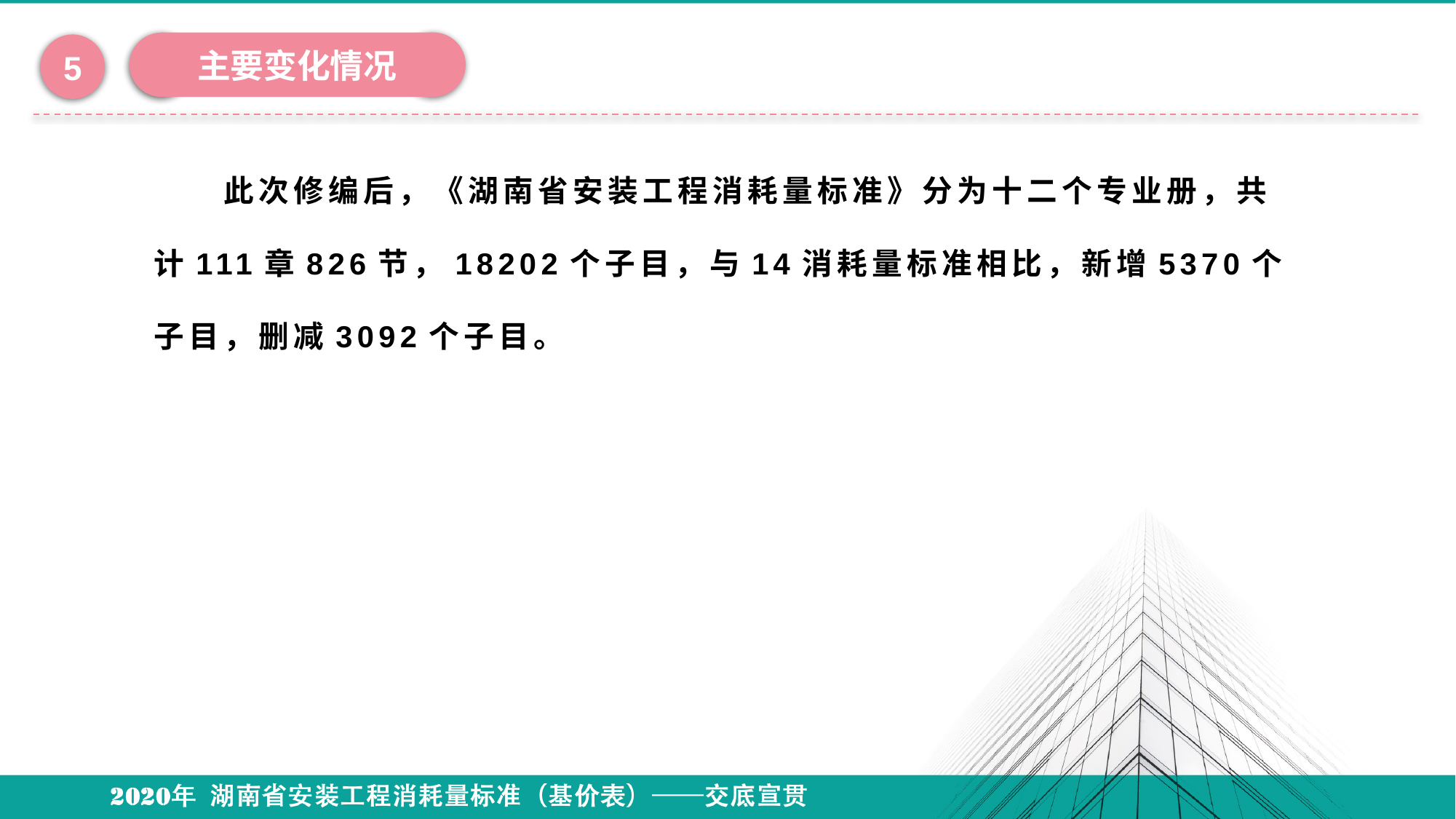

主要变化情况

5
# 此次修编后，《湖南省安装工程消耗量标准》分为十二个专业册，共计111章826节，18202个子目，与14消耗量标准相比，新增5370个子目，删减3092个子目。